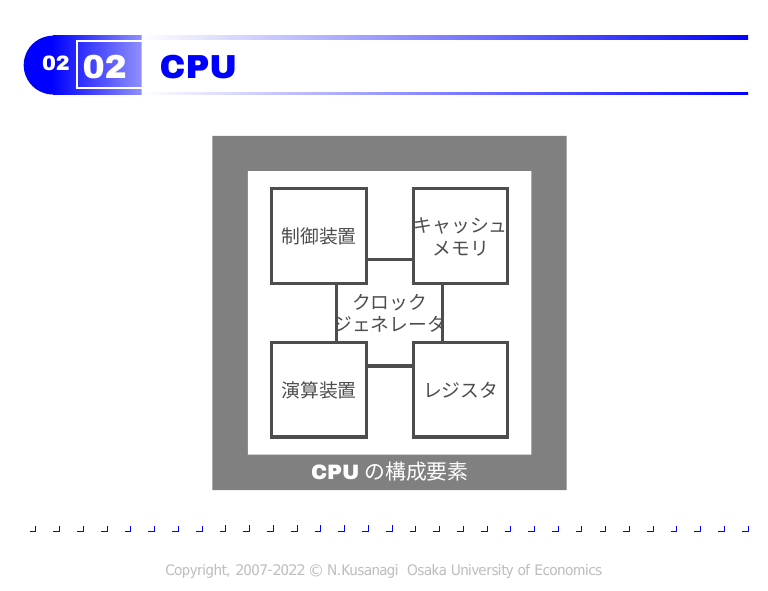

# 02   CPU

制御装置
キャッシュ
メモリ
クロック
ジェネレータ
演算装置
レジスタ
CPUの構成要素